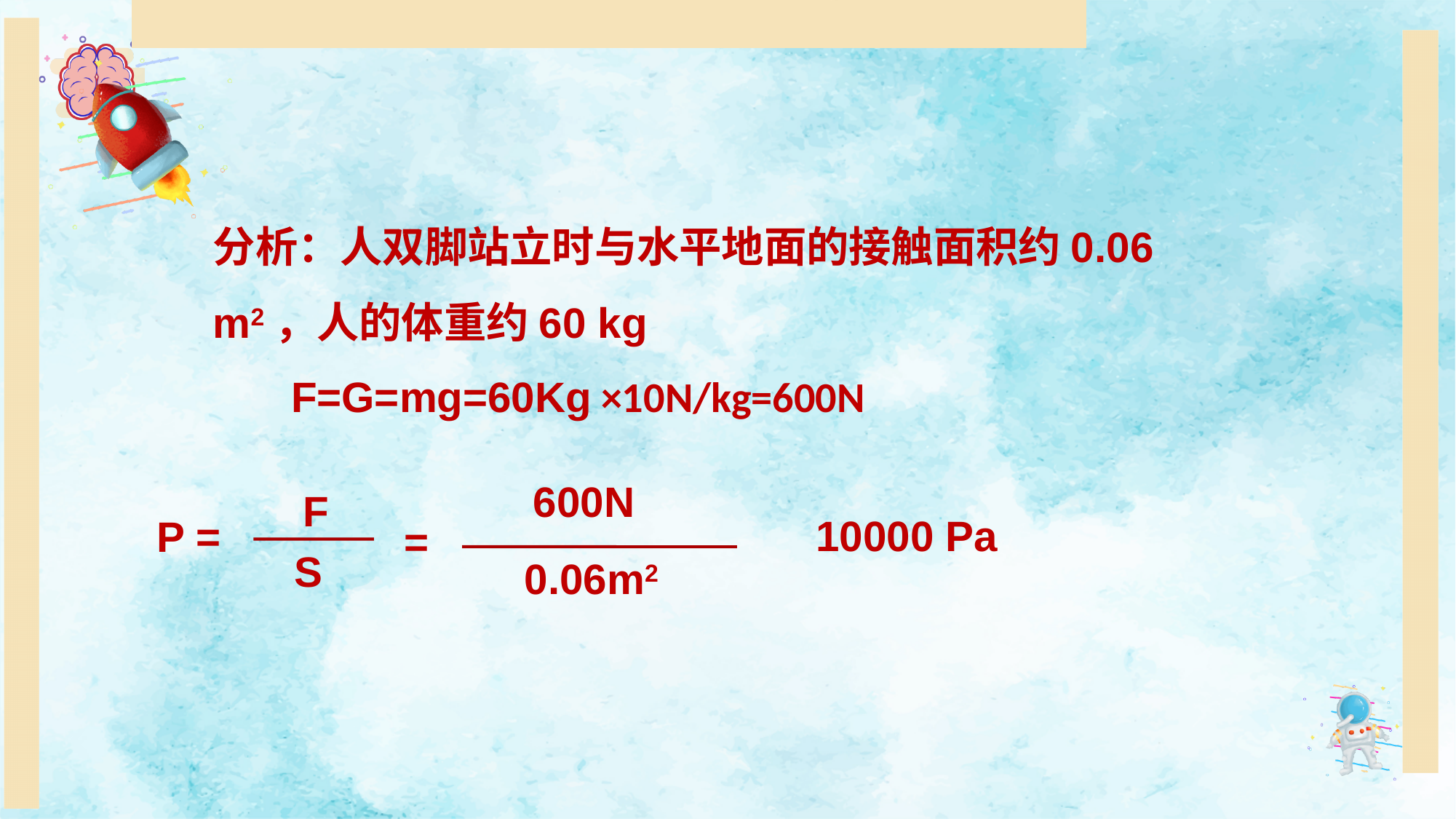

400N
=

0.2m2
F
P =

S
10000 Pa
=
分析：人双脚站立时与水平地面的接触面积约0.06 m2，人的体重约60 kg

F=G=mg=60Kg ×10N/kg=600N

600N

0.06m2